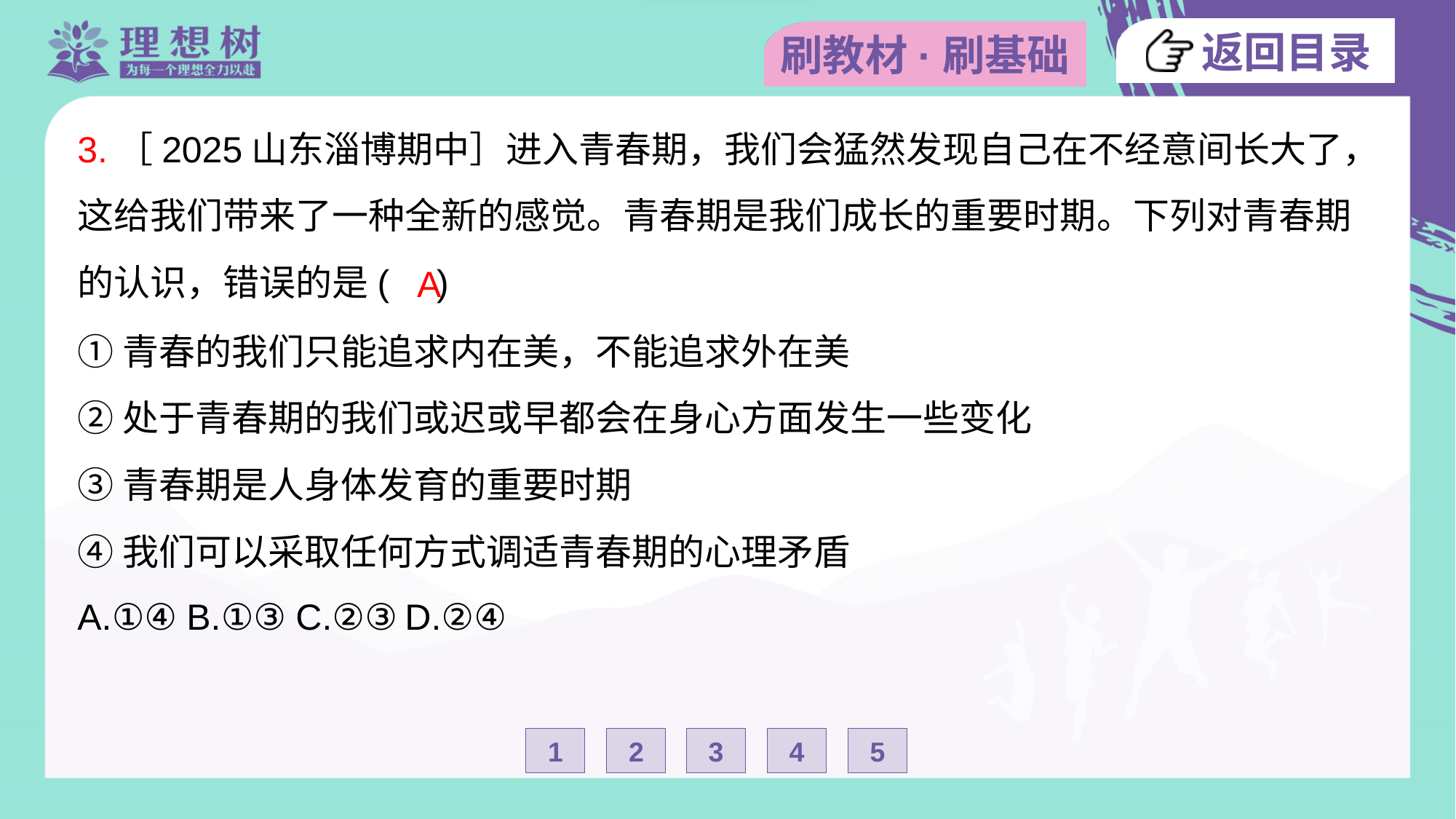

3.［2025山东淄博期中］进入青春期，我们会猛然发现自己在不经意间长大了，
这给我们带来了一种全新的感觉。青春期是我们成长的重要时期。下列对青春期
的认识，错误的是(     )
A
①青春的我们只能追求内在美，不能追求外在美
②处于青春期的我们或迟或早都会在身心方面发生一些变化
③青春期是人身体发育的重要时期
④我们可以采取任何方式调适青春期的心理矛盾
A.①④	B.①③	C.②③	D.②④